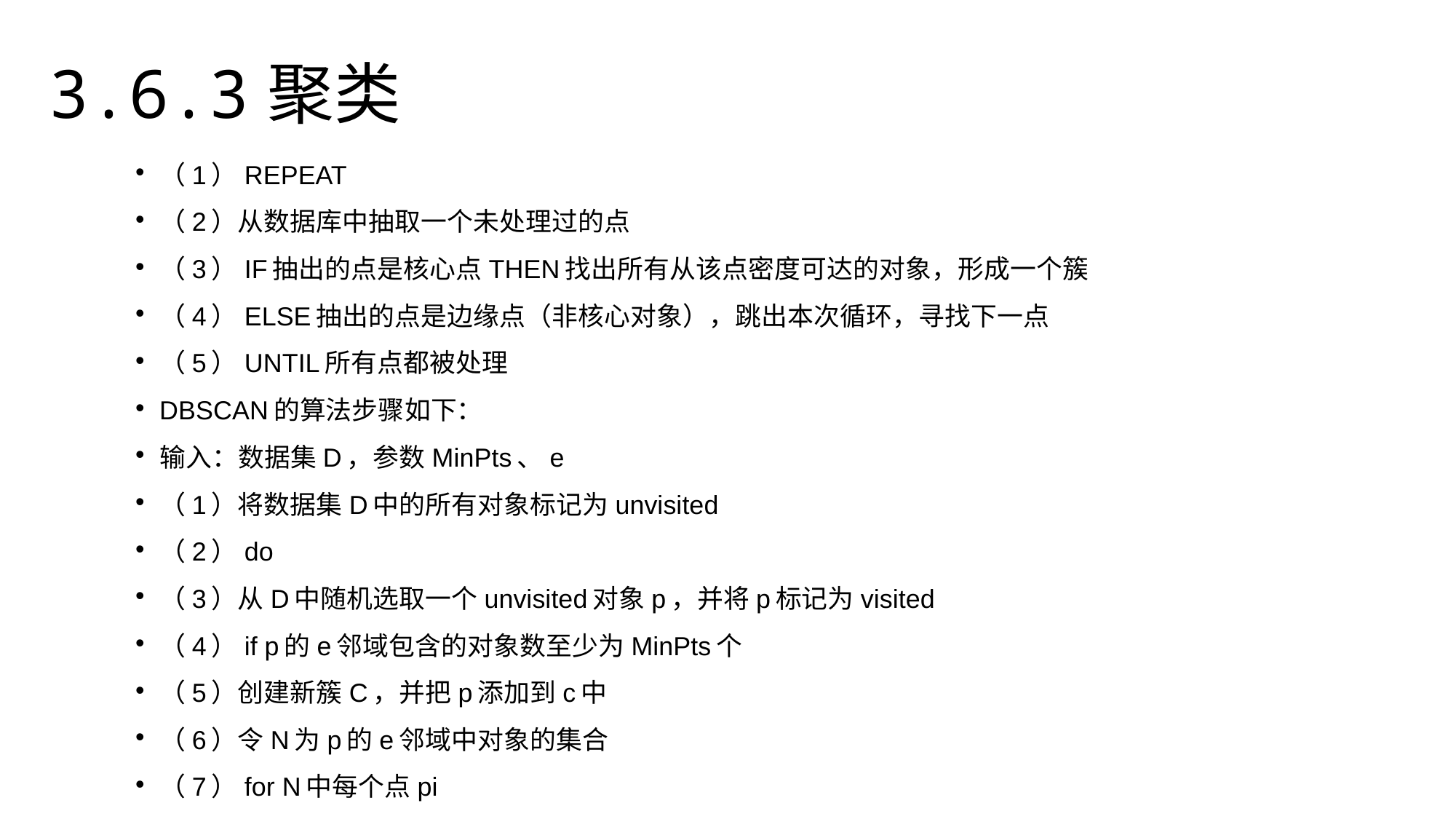

3.6.3聚类
（1）REPEAT
（2）从数据库中抽取一个未处理过的点
（3）IF抽出的点是核心点THEN找出所有从该点密度可达的对象，形成一个簇
（4）ELSE抽出的点是边缘点（非核心对象），跳出本次循环，寻找下一点
（5）UNTIL所有点都被处理
DBSCAN的算法步骤如下：
输入：数据集D，参数MinPts、e
（1）将数据集D中的所有对象标记为unvisited
（2）do
（3）从D中随机选取一个unvisited对象p，并将p标记为visited
（4）if p的e邻域包含的对象数至少为MinPts个
（5）创建新簇C，并把p添加到c中
（6）令N为p的e邻域中对象的集合
（7）for N中每个点pi